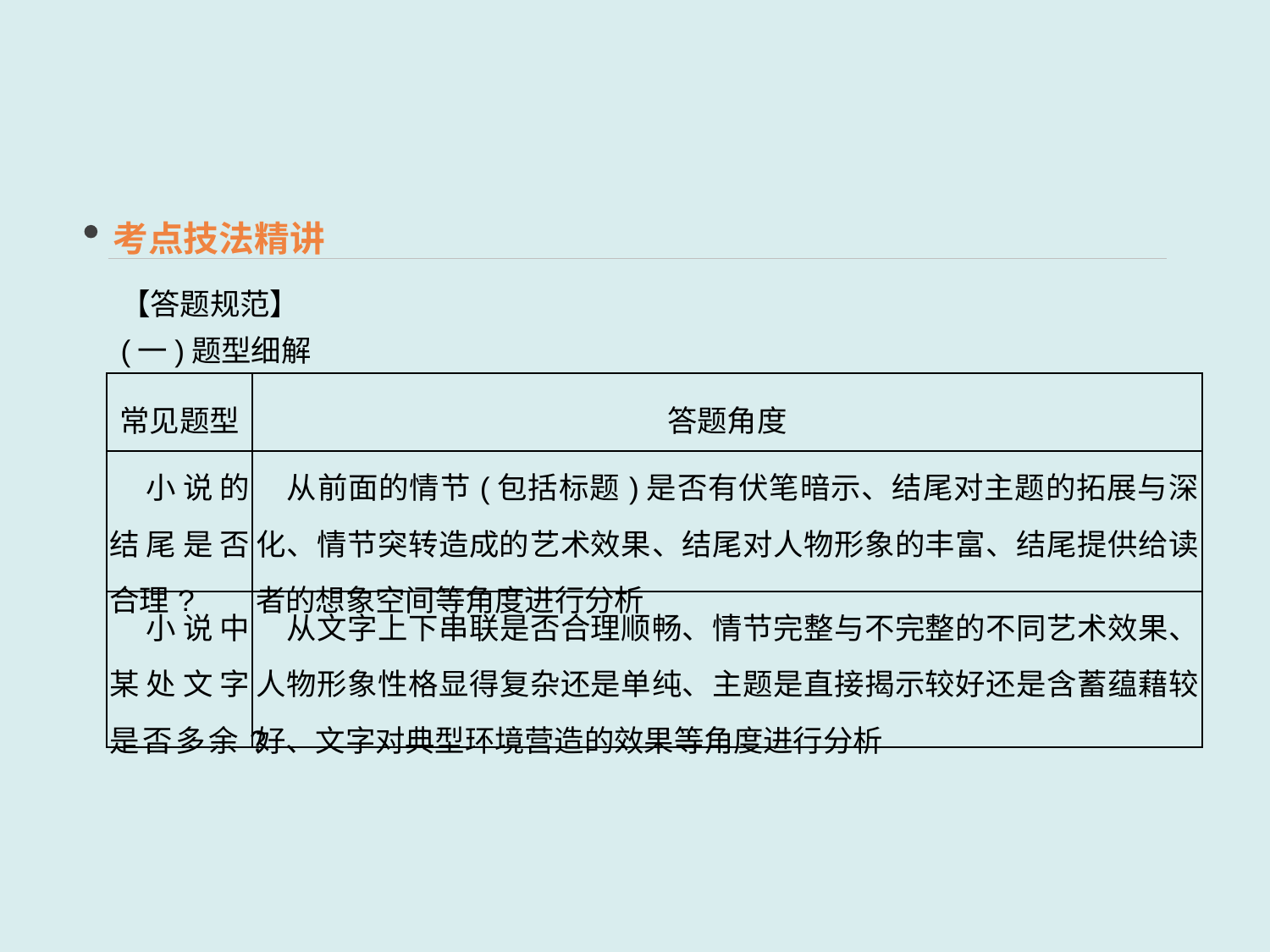

考点技法精讲

【答题规范】
(一)题型细解
| 常见题型 | 答题角度 |
| --- | --- |
| 小说的结尾是否合理? | 从前面的情节(包括标题)是否有伏笔暗示、结尾对主题的拓展与深化、情节突转造成的艺术效果、结尾对人物形象的丰富、结尾提供给读者的想象空间等角度进行分析 |
| 小说中某处文字是否多余? | 从文字上下串联是否合理顺畅、情节完整与不完整的不同艺术效果、人物形象性格显得复杂还是单纯、主题是直接揭示较好还是含蓄蕴藉较好、文字对典型环境营造的效果等角度进行分析 |